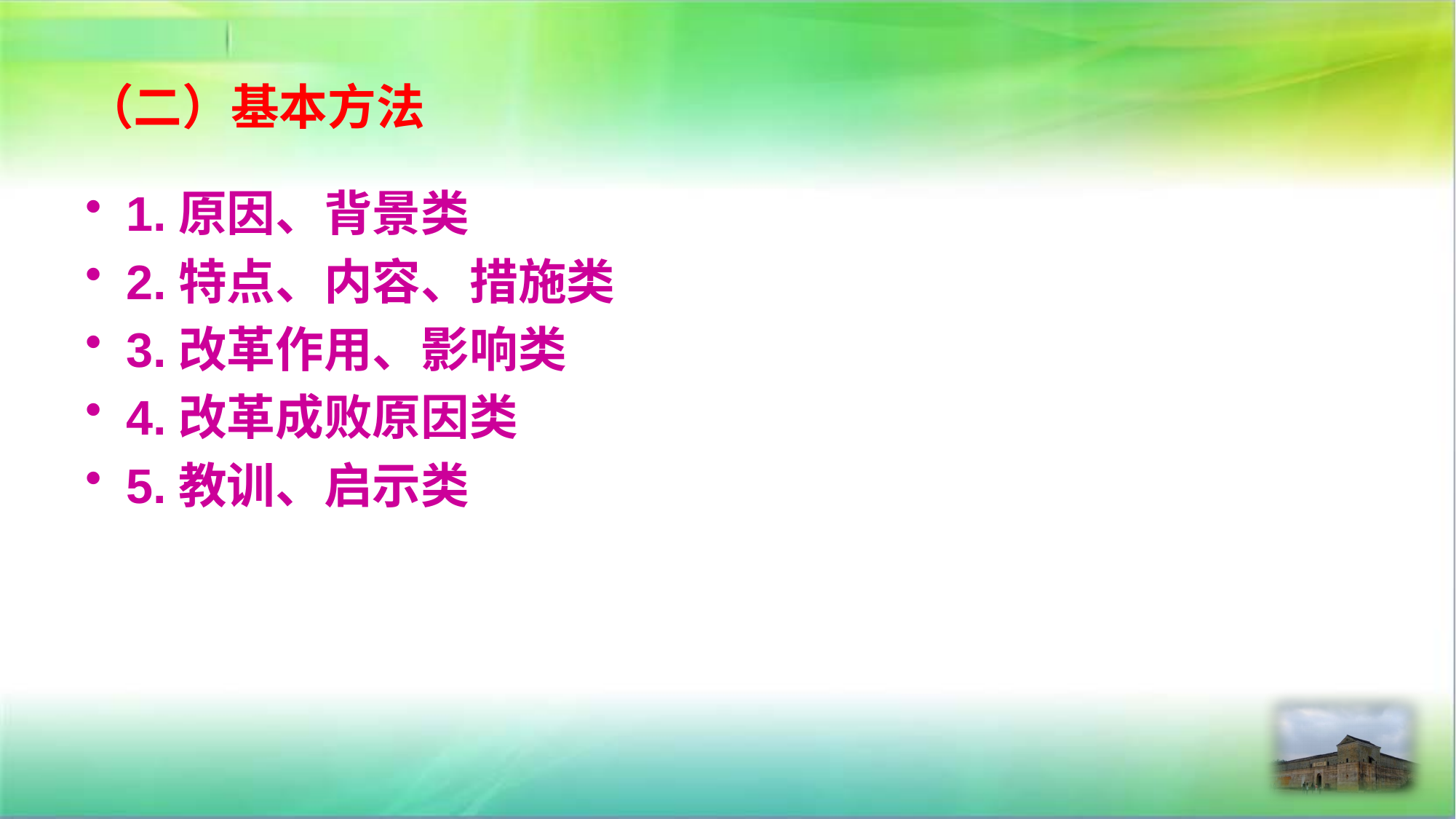

# （二）基本方法
1.原因、背景类
2.特点、内容、措施类
3.改革作用、影响类
4.改革成败原因类
5.教训、启示类